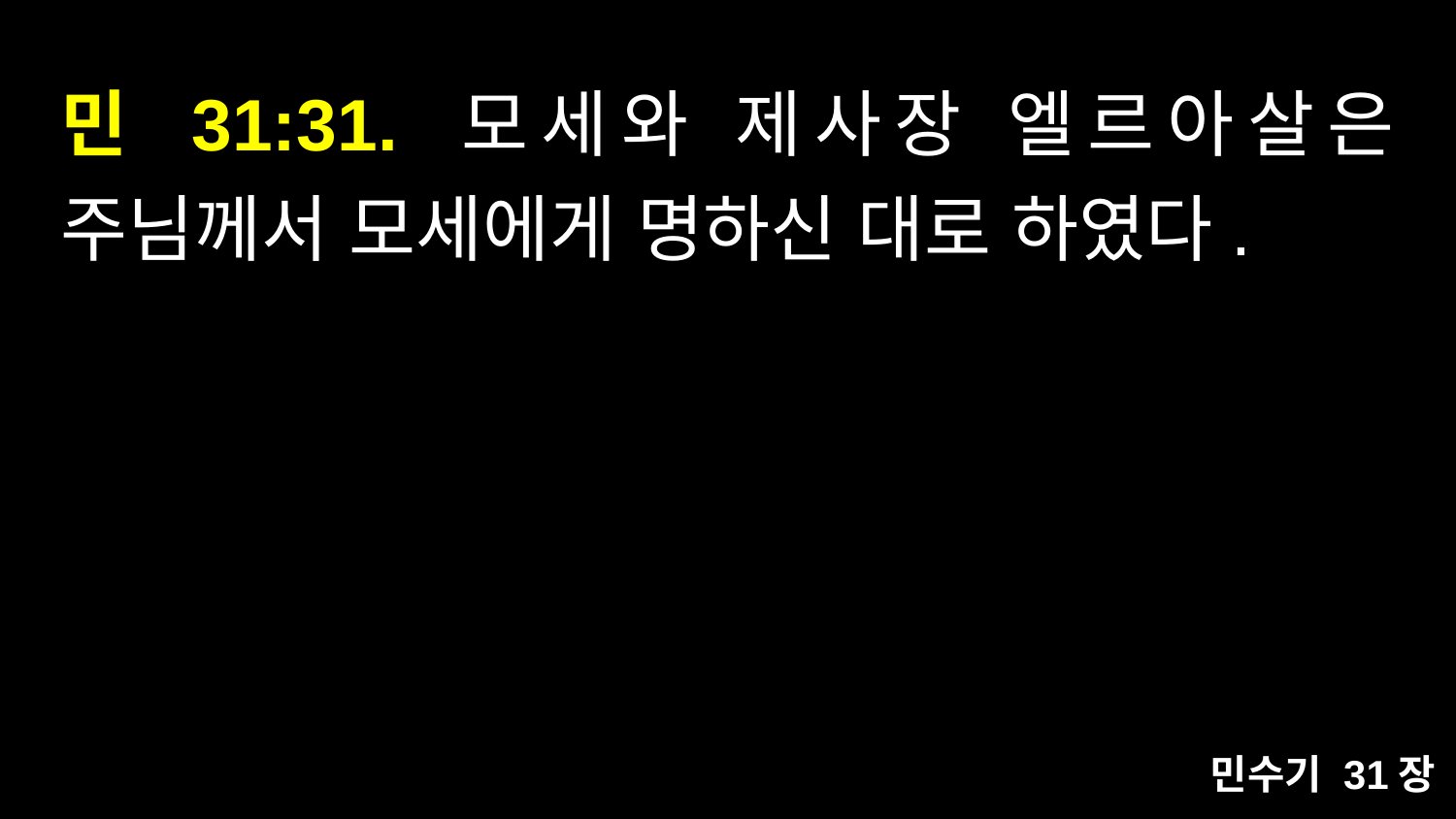

# 민 31:31. 모세와 제사장 엘르아살은 주님께서 모세에게 명하신 대로 하였다.
민수기 31장